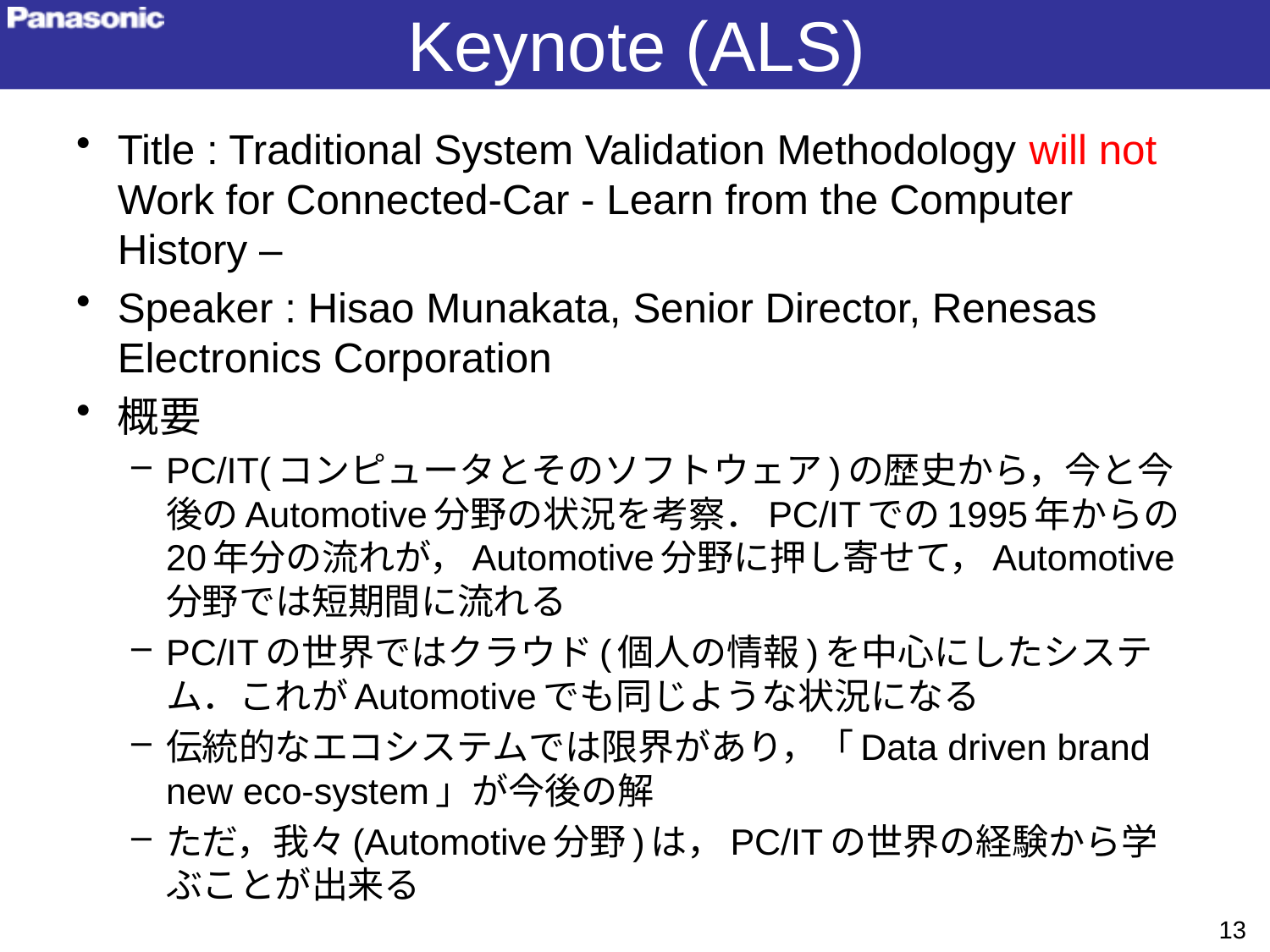

# Keynote (ALS)
Title : Traditional System Validation Methodology will not Work for Connected-Car - Learn from the Computer History –
Speaker : Hisao Munakata, Senior Director, Renesas Electronics Corporation
概要
PC/IT(コンピュータとそのソフトウェア)の歴史から，今と今後のAutomotive分野の状況を考察．PC/ITでの1995年からの20年分の流れが，Automotive分野に押し寄せて，Automotive分野では短期間に流れる
PC/ITの世界ではクラウド(個人の情報)を中心にしたシステム．これがAutomotiveでも同じような状況になる
伝統的なエコシステムでは限界があり，「Data driven brand new eco-system」が今後の解
ただ，我々(Automotive分野)は，PC/ITの世界の経験から学ぶことが出来る
13